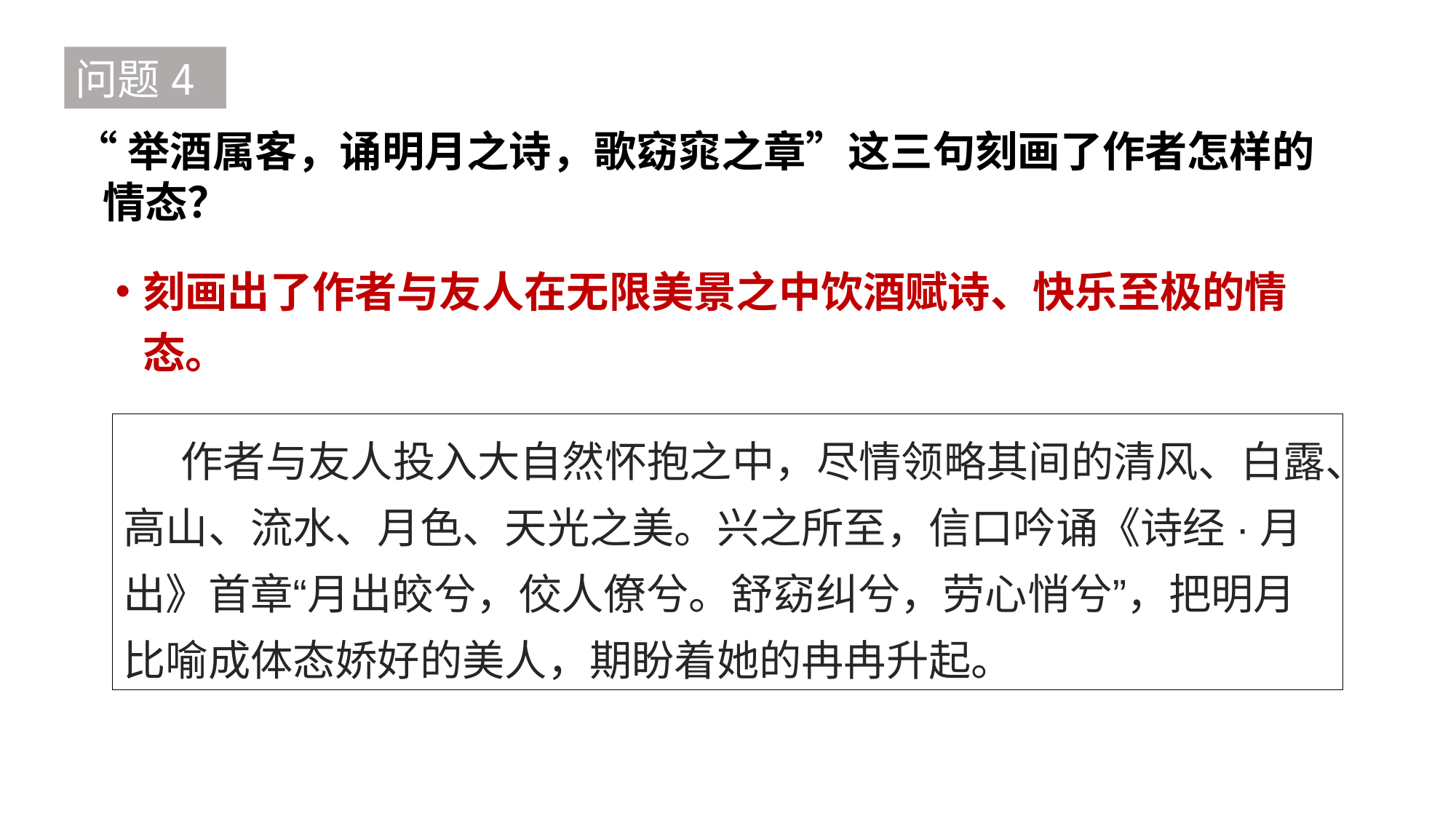

问题4
“举酒属客，诵明月之诗，歌窈窕之章”这三句刻画了作者怎样的情态？
刻画出了作者与友人在无限美景之中饮酒赋诗、快乐至极的情态。
    作者与友人投入大自然怀抱之中，尽情领略其间的清风、白露、高山、流水、月色、天光之美。兴之所至，信口吟诵《诗经·月出》首章“月出皎兮，佼人僚兮。舒窈纠兮，劳心悄兮”，把明月比喻成体态娇好的美人，期盼着她的冉冉升起。